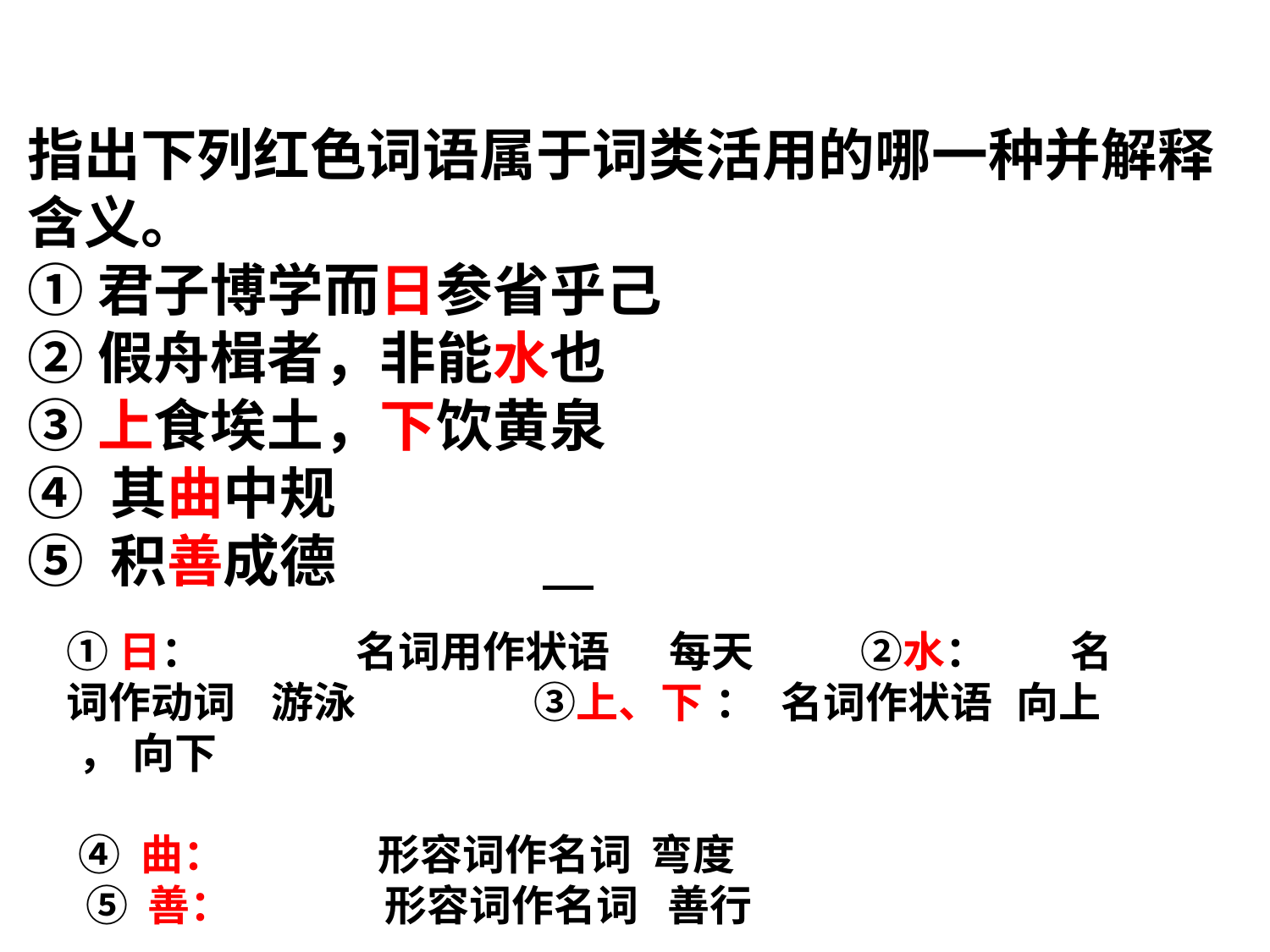

指出下列红色词语属于词类活用的哪一种并解释含义。
①君子博学而日参省乎己
②假舟楫者，非能水也
③上食埃土，下饮黄泉
④ 其曲中规
⑤ 积善成德
①日：                名词用作状语     每天         ②水：       名词作动词   游泳               ③上、下 ：  名词作状语  向上 ， 向下

 ④ 曲：                形容词作名词  弯度
  ⑤ 善：                形容词作名词   善行